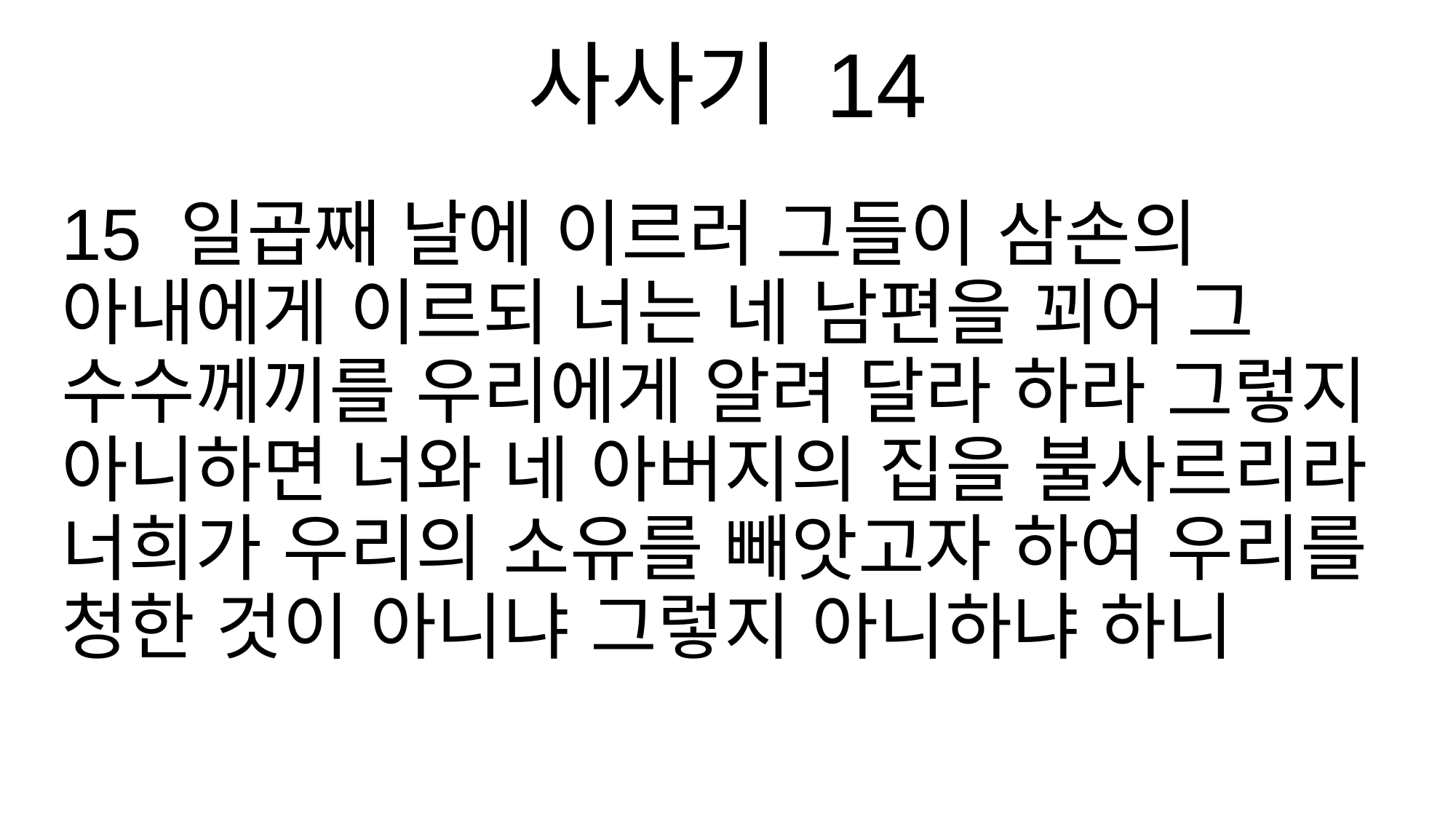

사사기 14
15 일곱째 날에 이르러 그들이 삼손의 아내에게 이르되 너는 네 남편을 꾀어 그 수수께끼를 우리에게 알려 달라 하라 그렇지 아니하면 너와 네 아버지의 집을 불사르리라 너희가 우리의 소유를 빼앗고자 하여 우리를 청한 것이 아니냐 그렇지 아니하냐 하니